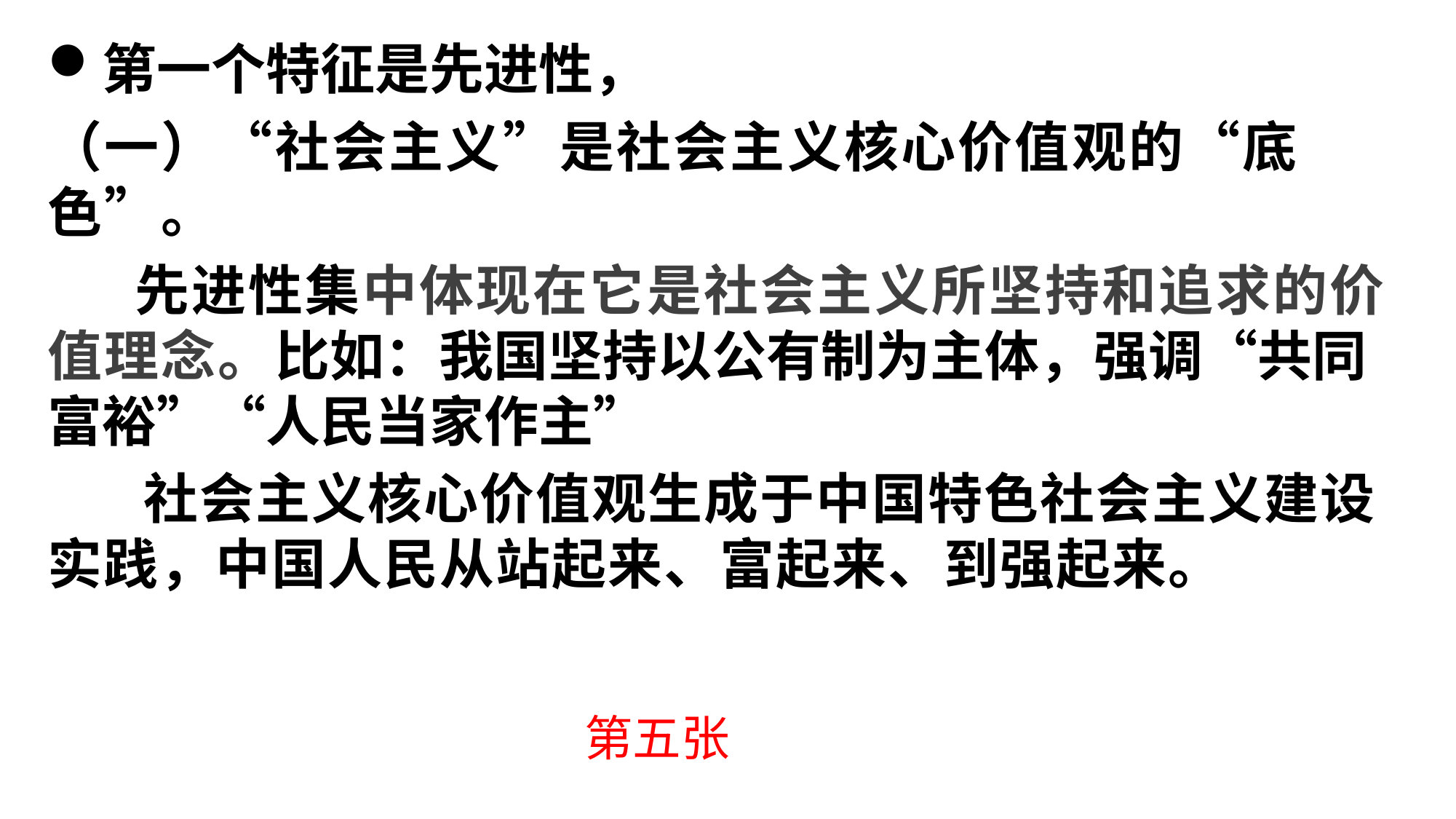

第一个特征是先进性，
（一）“社会主义”是社会主义核心价值观的“底色”。
     先进性集中体现在它是社会主义所坚持和追求的价值理念。比如：我国坚持以公有制为主体，强调“共同富裕”“人民当家作主”
      社会主义核心价值观生成于中国特色社会主义建设实践，中国人民从站起来、富起来、到强起来。

第五张